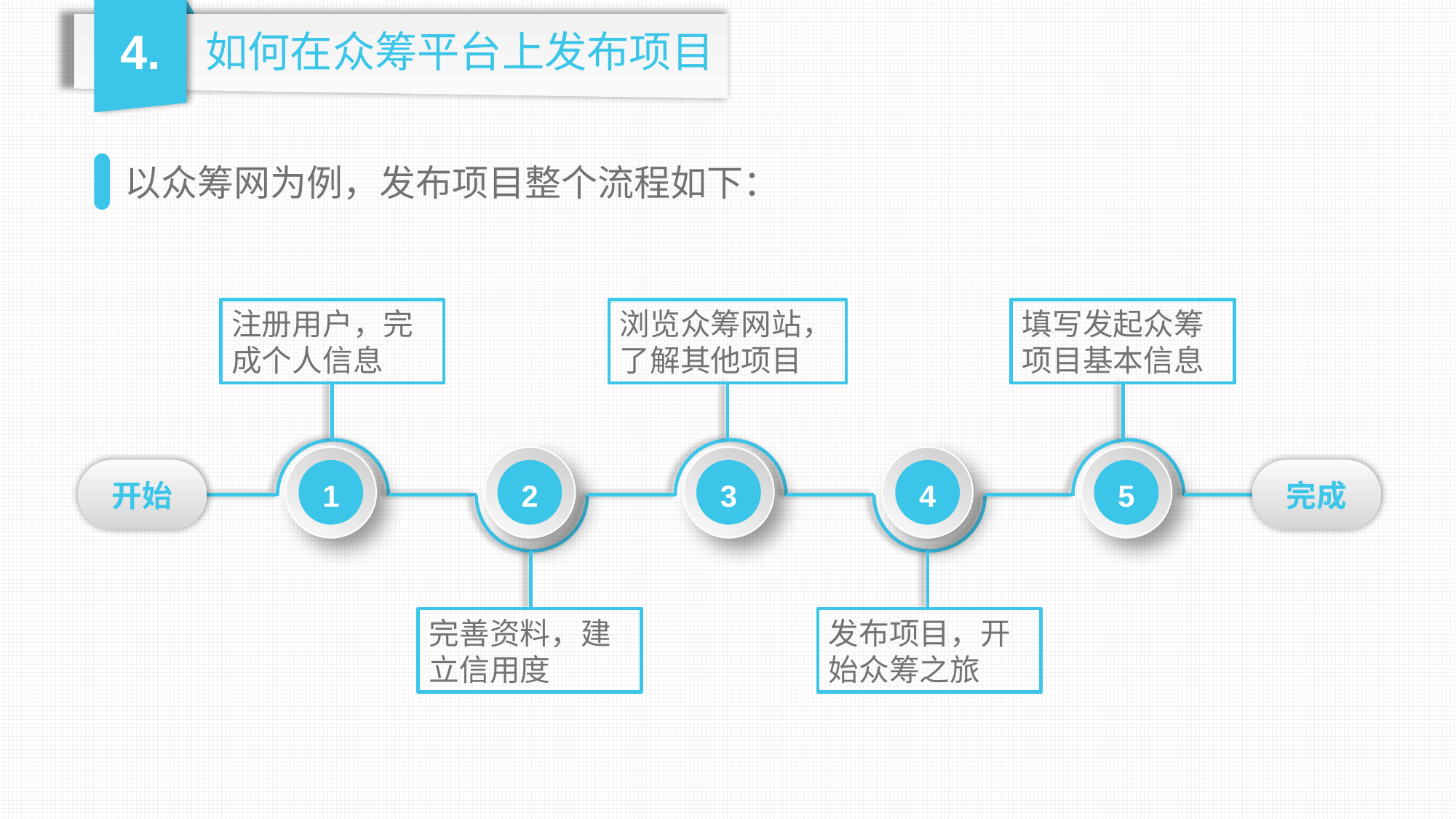

4.
如何在众筹平台上发布项目

以众筹网为例，发布项目整个流程如下：
注册用户，完成个人信息
浏览众筹网站，了解其他项目
填写发起众筹项目基本信息

1

2

3

4

5
开始
完成
完善资料，建立信用度
发布项目，开始众筹之旅